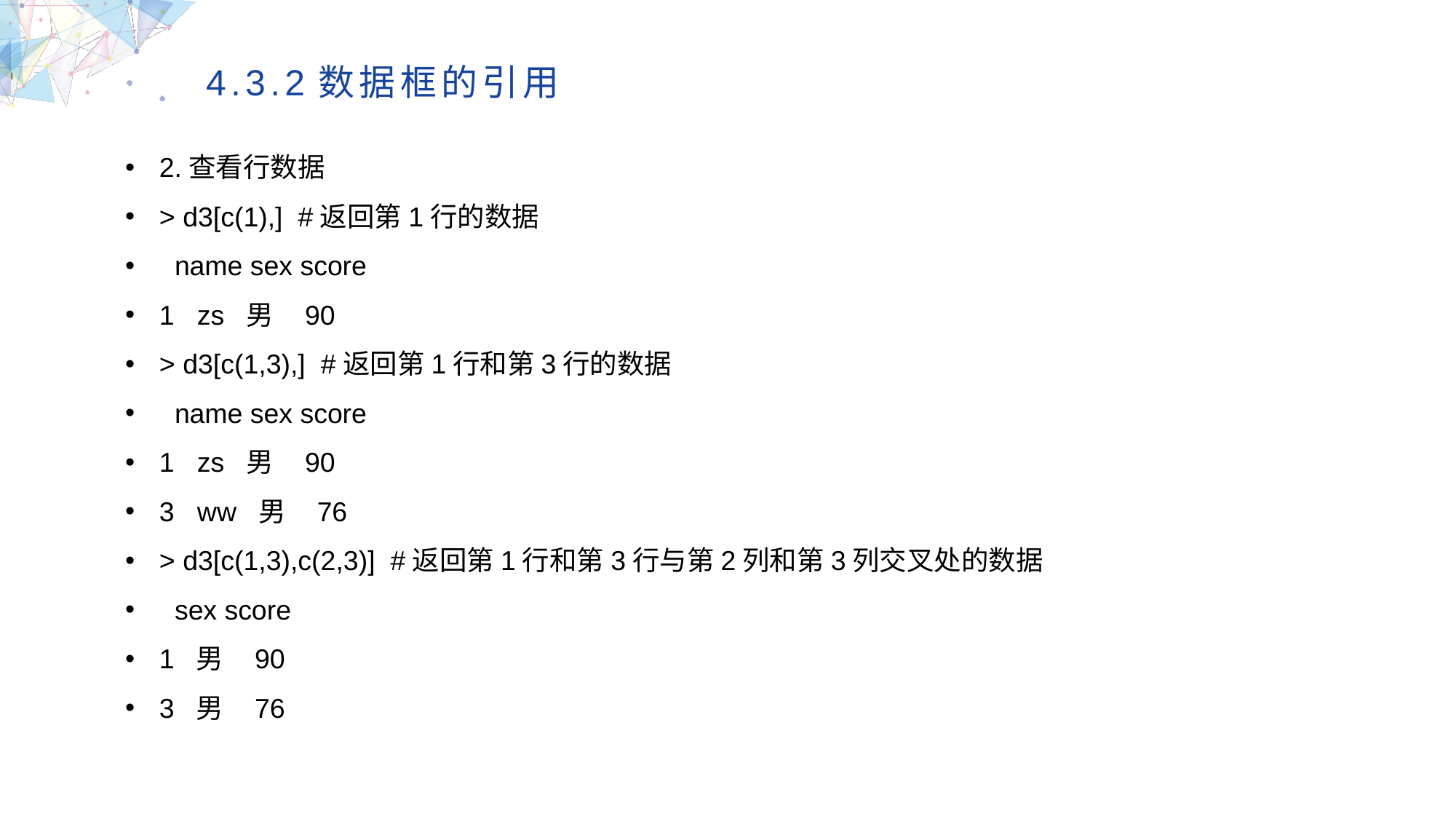

4.3.2数据框的引用
2.查看行数据
> d3[c(1),]  #返回第1行的数据
  name sex score
1   zs  男    90
> d3[c(1,3),]  #返回第1行和第3行的数据
  name sex score
1   zs  男    90
3   ww  男    76
> d3[c(1,3),c(2,3)]  #返回第1行和第3行与第2列和第3列交叉处的数据
  sex score
1  男    90
3  男    76

MULTIPURPOSE PRESENTATION TEMPLATE | UNIQUE DESIGN
Welcome Message
Please replace text, click add relevant headline, modify the text content, also can copy your content to this directly. Please replace text, click add relevant headline, modify the text content, also can copy your content to this directly.